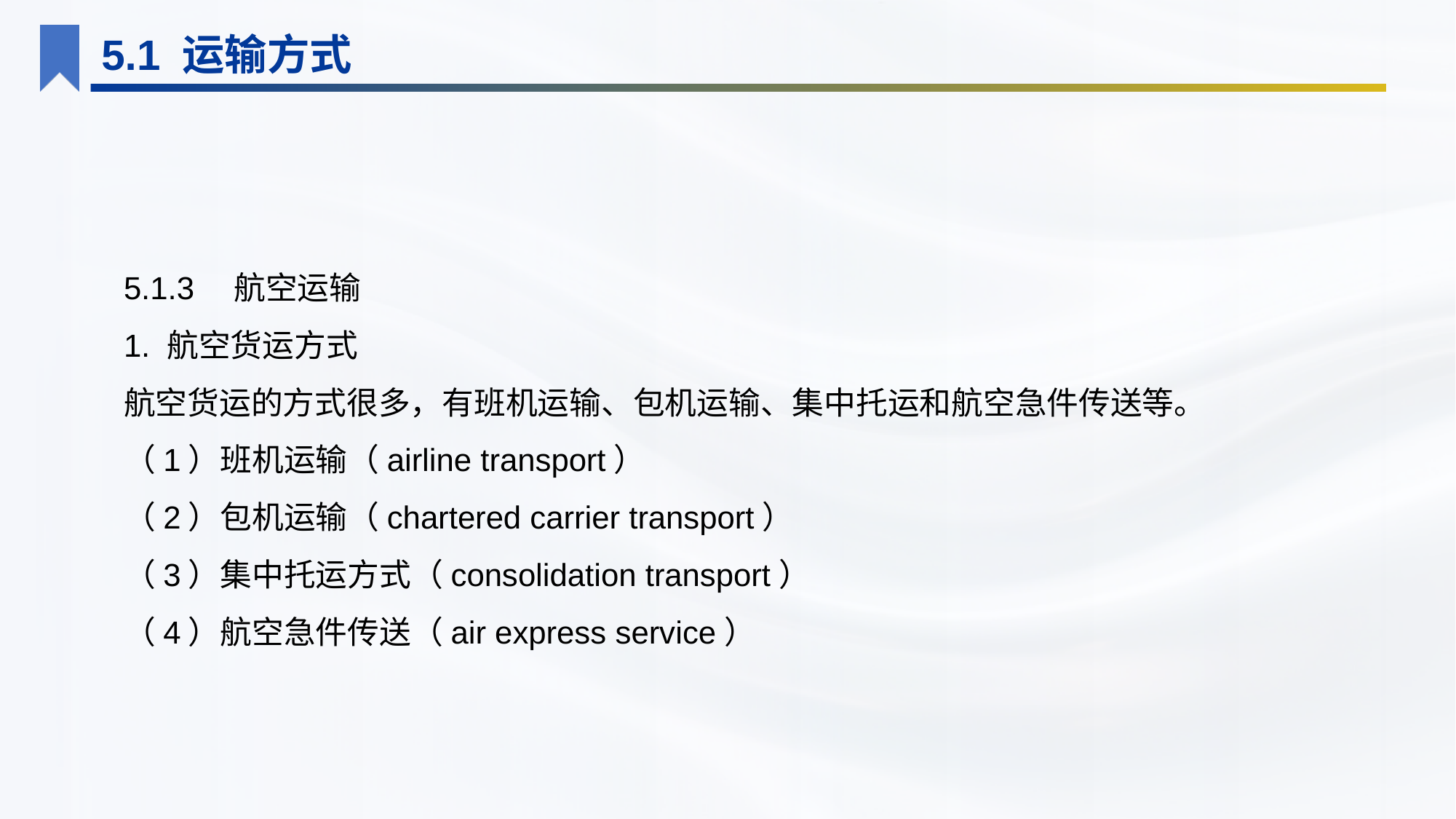

5.1 运输方式
5.1.3　航空运输
1. 航空货运方式
航空货运的方式很多，有班机运输、包机运输、集中托运和航空急件传送等。
（1）班机运输（airline transport）
（2）包机运输（chartered carrier transport）
（3）集中托运方式（consolidation transport）
（4）航空急件传送（air express service）